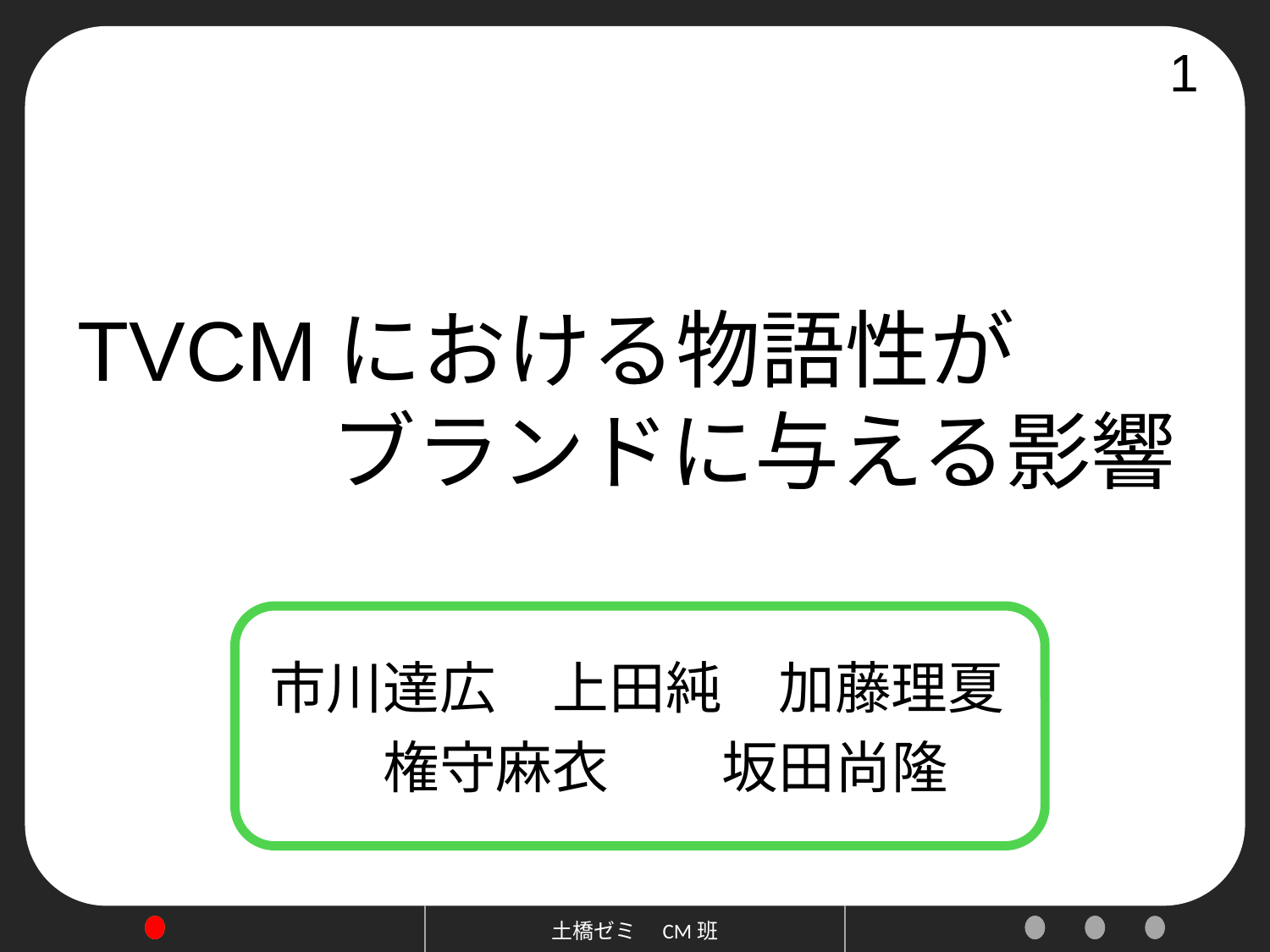

1
# TVCMにおける物語性が 　　　ブランドに与える影響

市川達広　上田純　加藤理夏
　権守麻衣　　坂田尚隆
土橋ゼミ　CM班